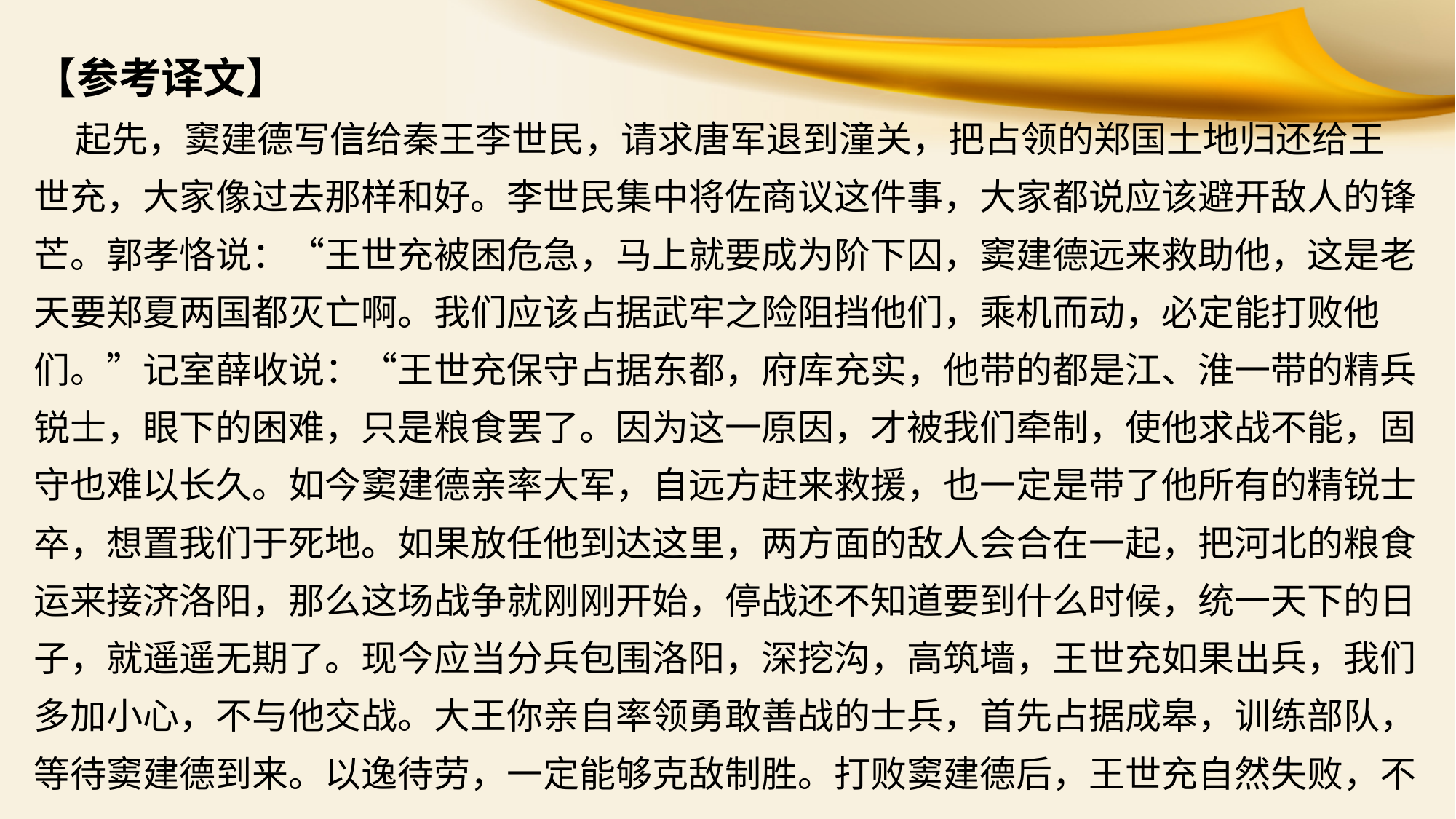

【参考译文】
    起先，窦建德写信给秦王李世民，请求唐军退到潼关，把占领的郑国土地归还给王世充，大家像过去那样和好。李世民集中将佐商议这件事，大家都说应该避开敌人的锋芒。郭孝恪说：“王世充被困危急，马上就要成为阶下囚，窦建德远来救助他，这是老天要郑夏两国都灭亡啊。我们应该占据武牢之险阻挡他们，乘机而动，必定能打败他们。”记室薛收说：“王世充保守占据东都，府库充实，他带的都是江、淮一带的精兵锐士，眼下的困难，只是粮食罢了。因为这一原因，才被我们牵制，使他求战不能，固守也难以长久。如今窦建德亲率大军，自远方赶来救援，也一定是带了他所有的精锐士卒，想置我们于死地。如果放任他到达这里，两方面的敌人会合在一起，把河北的粮食运来接济洛阳，那么这场战争就刚刚开始，停战还不知道要到什么时候，统一天下的日子，就遥遥无期了。现今应当分兵包围洛阳，深挖沟，高筑墙，王世充如果出兵，我们多加小心，不与他交战。大王你亲自率领勇敢善战的士兵，首先占据成皋，训练部队，等待窦建德到来。以逸待劳，一定能够克敌制胜。打败窦建德后，王世充自然失败，不